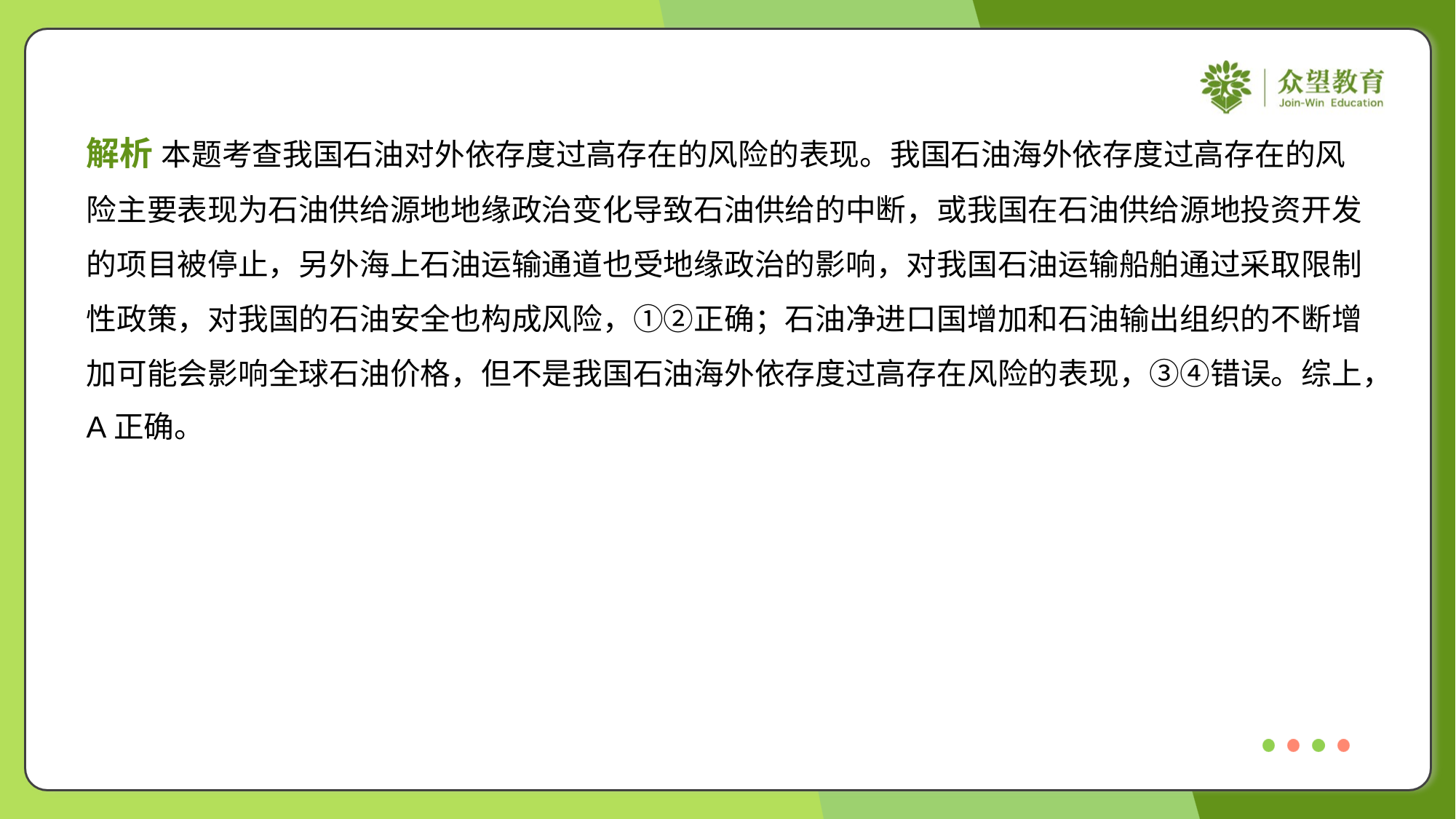

解析 本题考查我国石油对外依存度过高存在的风险的表现。我国石油海外依存度过高存在的风
险主要表现为石油供给源地地缘政治变化导致石油供给的中断，或我国在石油供给源地投资开发
的项目被停止，另外海上石油运输通道也受地缘政治的影响，对我国石油运输船舶通过采取限制
性政策，对我国的石油安全也构成风险，①②正确；石油净进口国增加和石油输出组织的不断增
加可能会影响全球石油价格，但不是我国石油海外依存度过高存在风险的表现，③④错误。综上，
A正确。